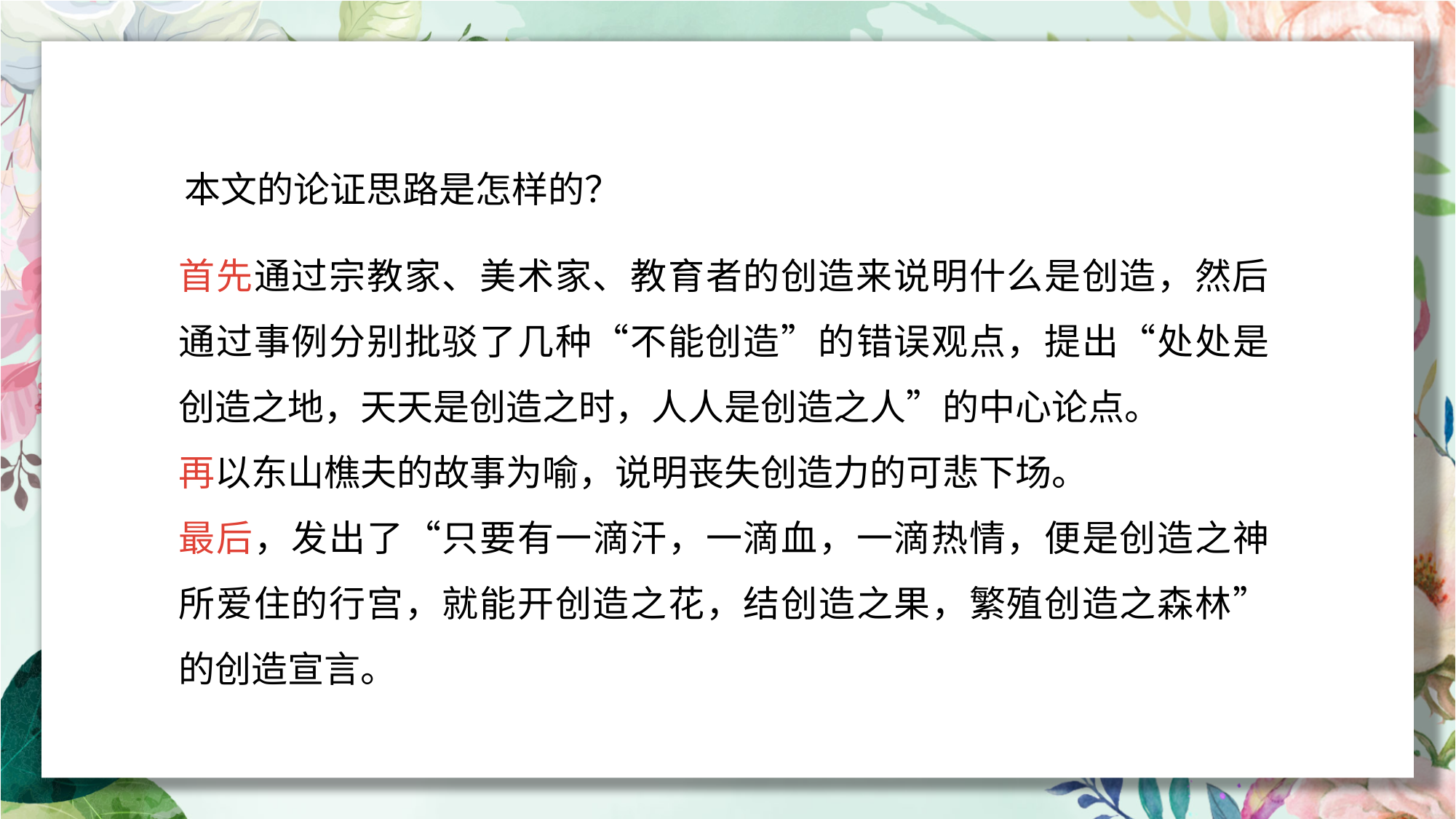

本文的论证思路是怎样的？
首先通过宗教家、美术家、教育者的创造来说明什么是创造，然后通过事例分别批驳了几种“不能创造”的错误观点，提出“处处是创造之地，天天是创造之时，人人是创造之人”的中心论点。
再以东山樵夫的故事为喻，说明丧失创造力的可悲下场。
最后，发出了“只要有一滴汗，一滴血，一滴热情，便是创造之神所爱住的行宫，就能开创造之花，结创造之果，繁殖创造之森林”的创造宣言。